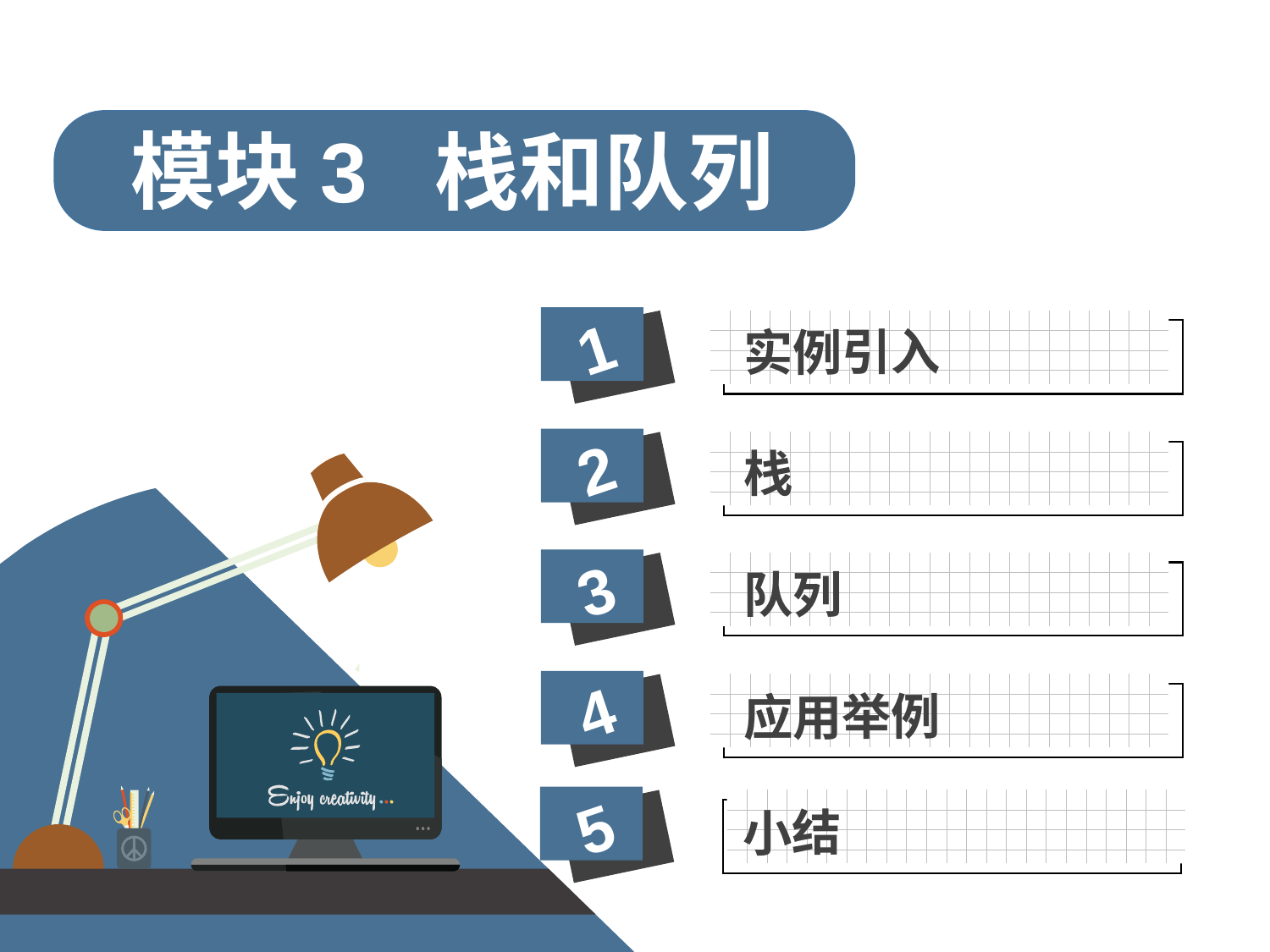

模块3
栈和队列
1

实例引入

2

栈

3

队列

4

应用举例

5

小结